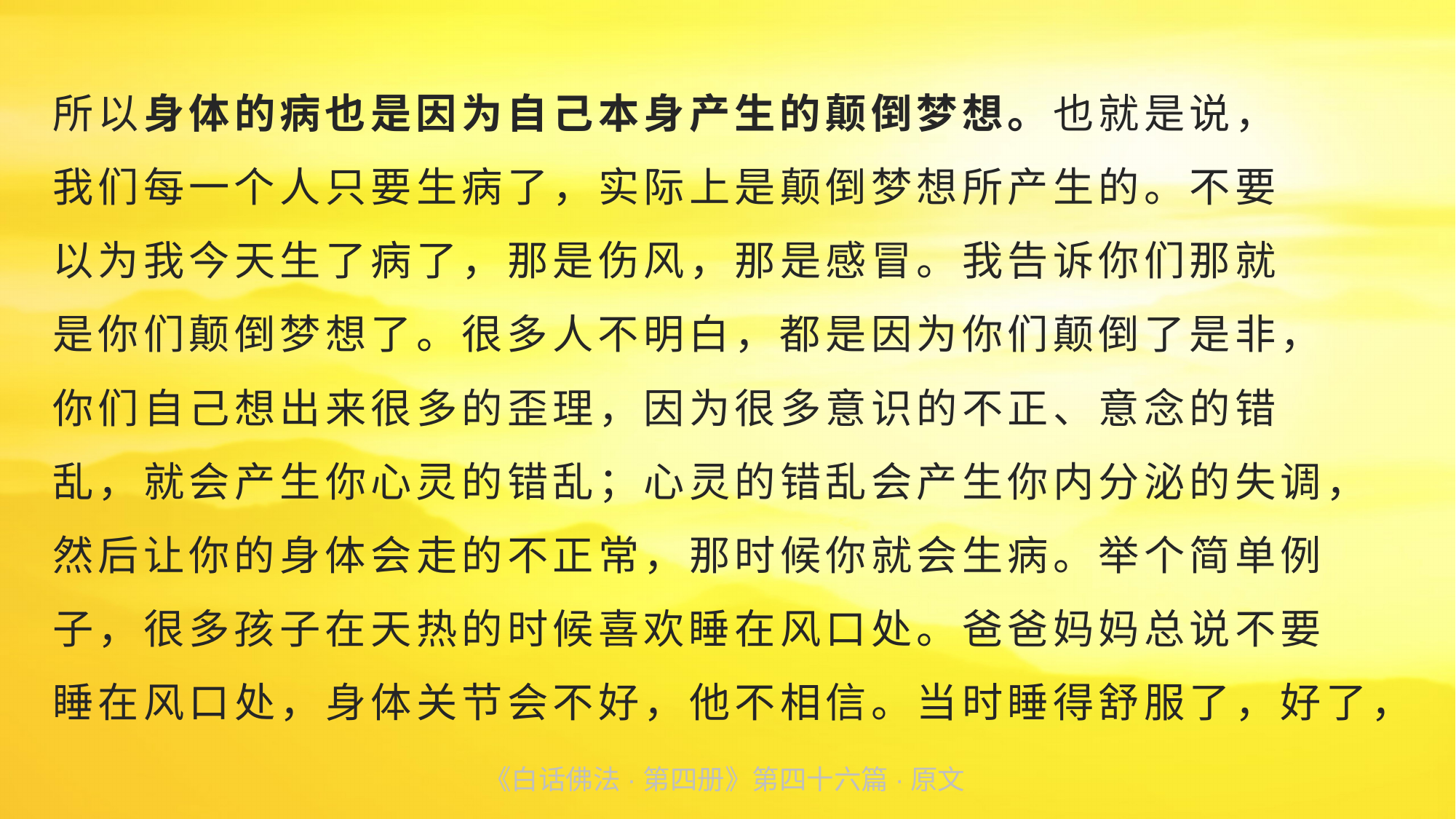

所以身体的病也是因为自己本身产生的颠倒梦想。也就是说，
我们每一个人只要生病了，实际上是颠倒梦想所产生的。不要
以为我今天生了病了，那是伤风，那是感冒。我告诉你们那就
是你们颠倒梦想了。很多人不明白，都是因为你们颠倒了是非，
你们自己想出来很多的歪理，因为很多意识的不正、意念的错
乱，就会产生你心灵的错乱；心灵的错乱会产生你内分泌的失调，然后让你的身体会走的不正常，那时候你就会生病。举个简单例
子，很多孩子在天热的时候喜欢睡在风口处。爸爸妈妈总说不要
睡在风口处，身体关节会不好，他不相信。当时睡得舒服了，好了，
《白话佛法·第四册》第四十六篇·原文